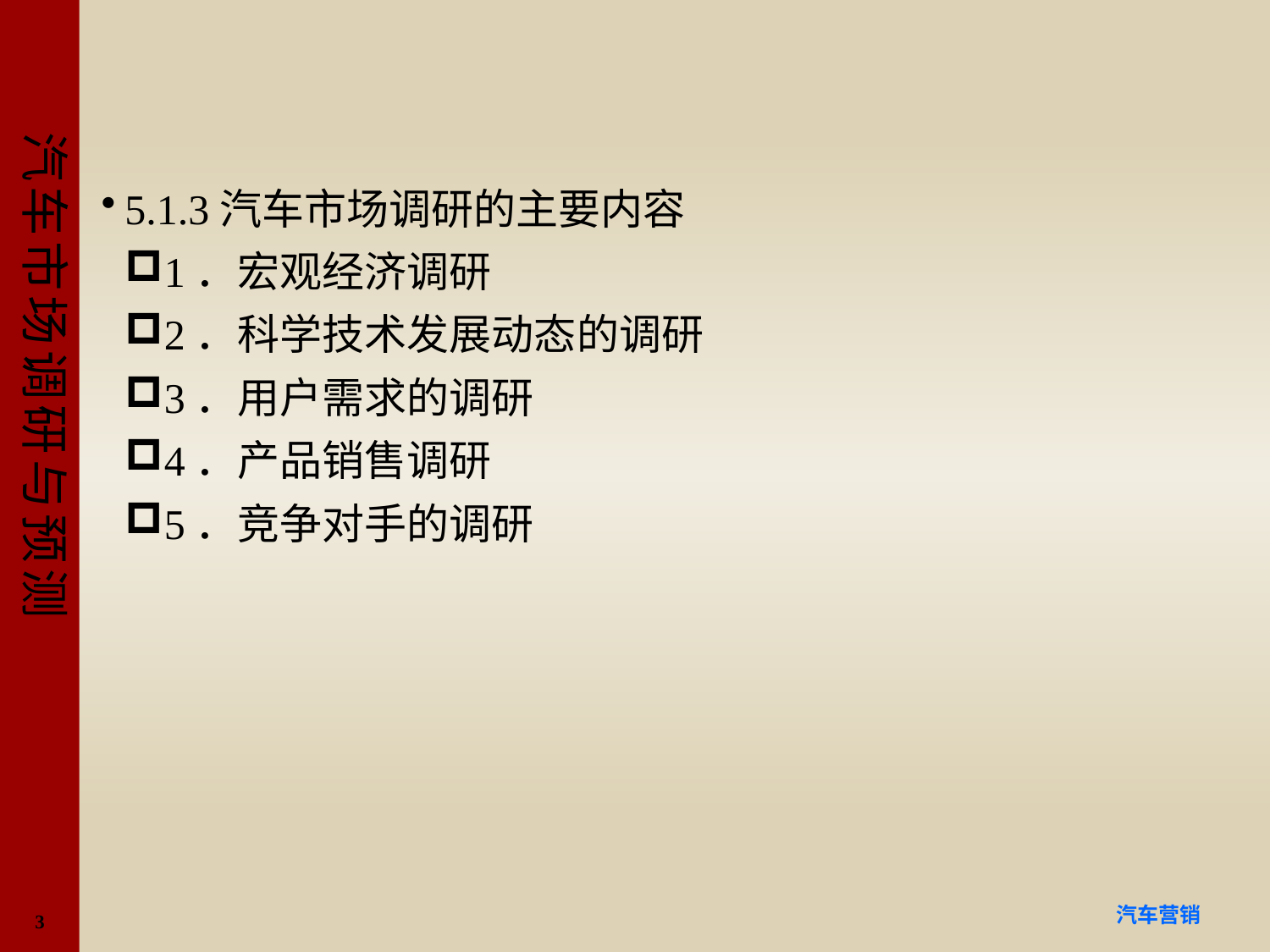

#
5.1.3汽车市场调研的主要内容
1．宏观经济调研
2．科学技术发展动态的调研
3．用户需求的调研
4．产品销售调研
5．竞争对手的调研

3